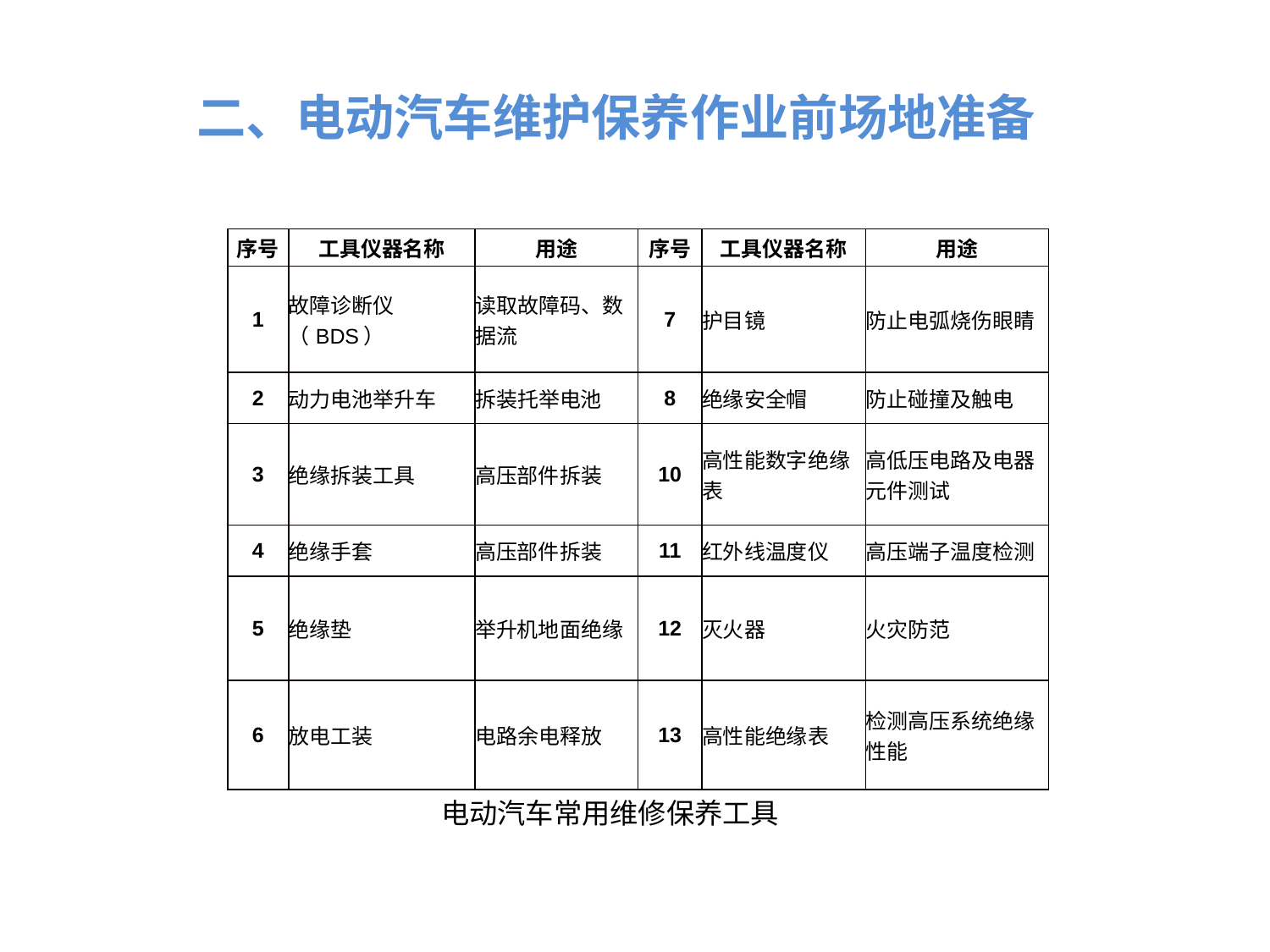

二、电动汽车维护保养作业前场地准备
| 序号 | 工具仪器名称 | 用途 | 序号 | 工具仪器名称 | 用途 |
| --- | --- | --- | --- | --- | --- |
| 1 | 故障诊断仪（BDS） | 读取故障码、数据流 | 7 | 护目镜 | 防止电弧烧伤眼睛 |
| 2 | 动力电池举升车 | 拆装托举电池 | 8 | 绝缘安全帽 | 防止碰撞及触电 |
| 3 | 绝缘拆装工具 | 高压部件拆装 | 10 | 高性能数字绝缘表 | 高低压电路及电器元件测试 |
| 4 | 绝缘手套 | 高压部件拆装 | 11 | 红外线温度仪 | 高压端子温度检测 |
| 5 | 绝缘垫 | 举升机地面绝缘 | 12 | 灭火器 | 火灾防范 |
| 6 | 放电工装 | 电路余电释放 | 13 | 高性能绝缘表 | 检测高压系统绝缘性能 |
电动汽车常用维修保养工具